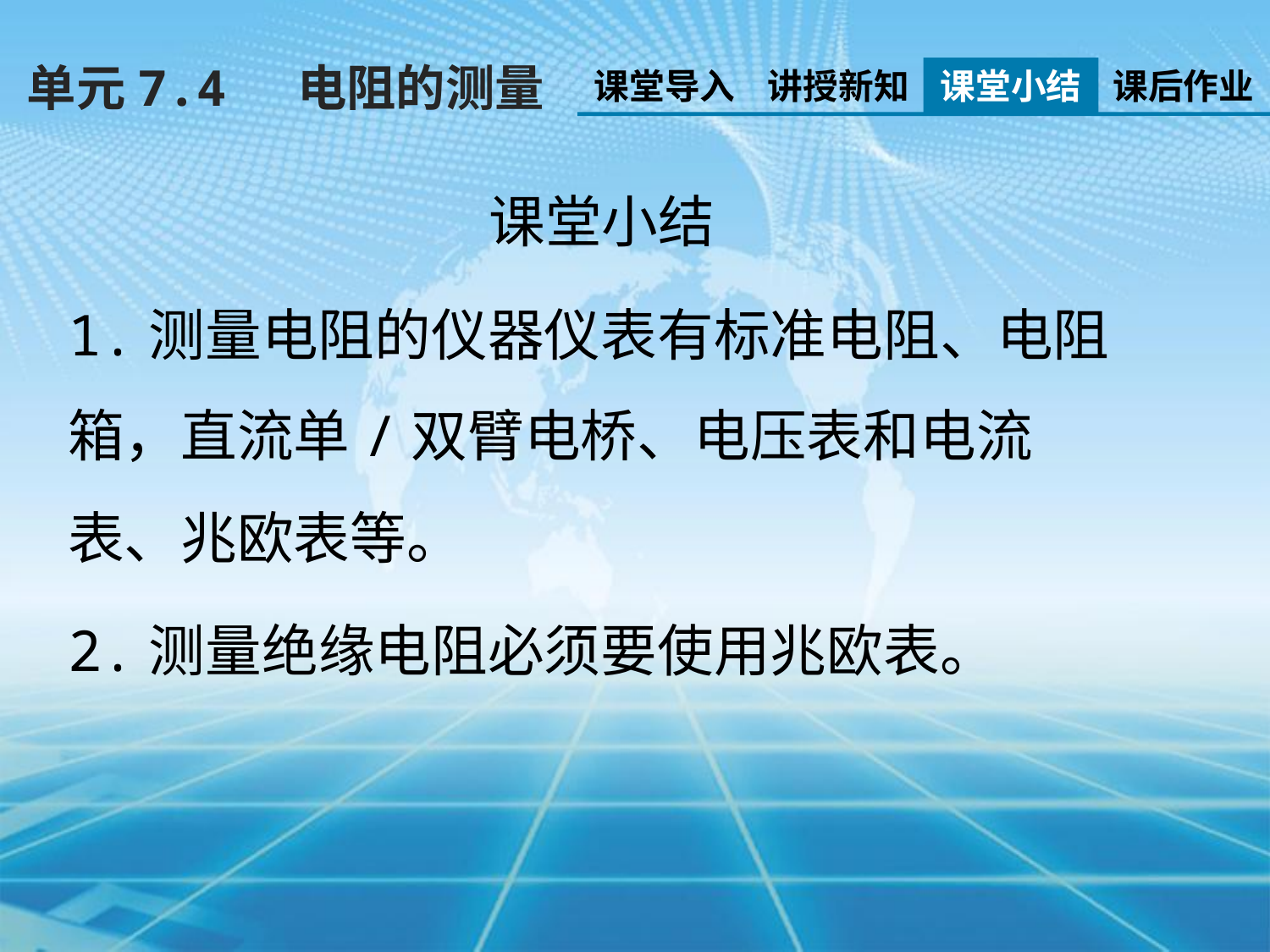

单元7.4  电阻的测量
课堂导入
讲授新知
课堂小结
课后作业
课堂小结
1.测量电阻的仪器仪表有标准电阻、电阻箱，直流单/双臂电桥、电压表和电流表、兆欧表等。
2.测量绝缘电阻必须要使用兆欧表。